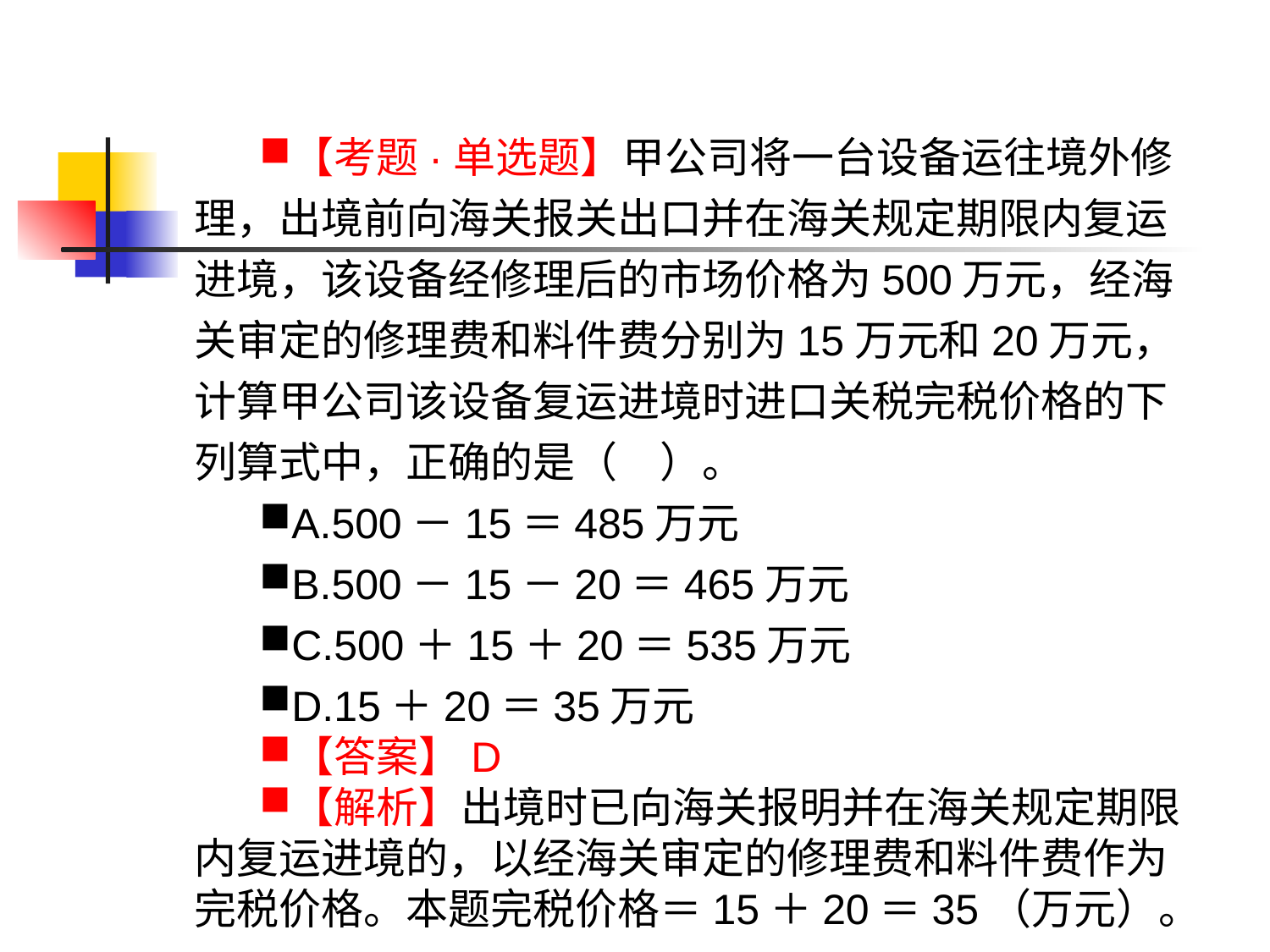

#
【考题·单选题】甲公司将一台设备运往境外修理，出境前向海关报关出口并在海关规定期限内复运进境，该设备经修理后的市场价格为500万元，经海关审定的修理费和料件费分别为15万元和20万元，计算甲公司该设备复运进境时进口关税完税价格的下列算式中，正确的是（　）。
A.500－15＝485万元
B.500－15－20＝465万元
C.500＋15＋20＝535万元
D.15＋20＝35万元
【答案】D
【解析】出境时已向海关报明并在海关规定期限内复运进境的，以经海关审定的修理费和料件费作为完税价格。本题完税价格＝15＋20＝35（万元）。